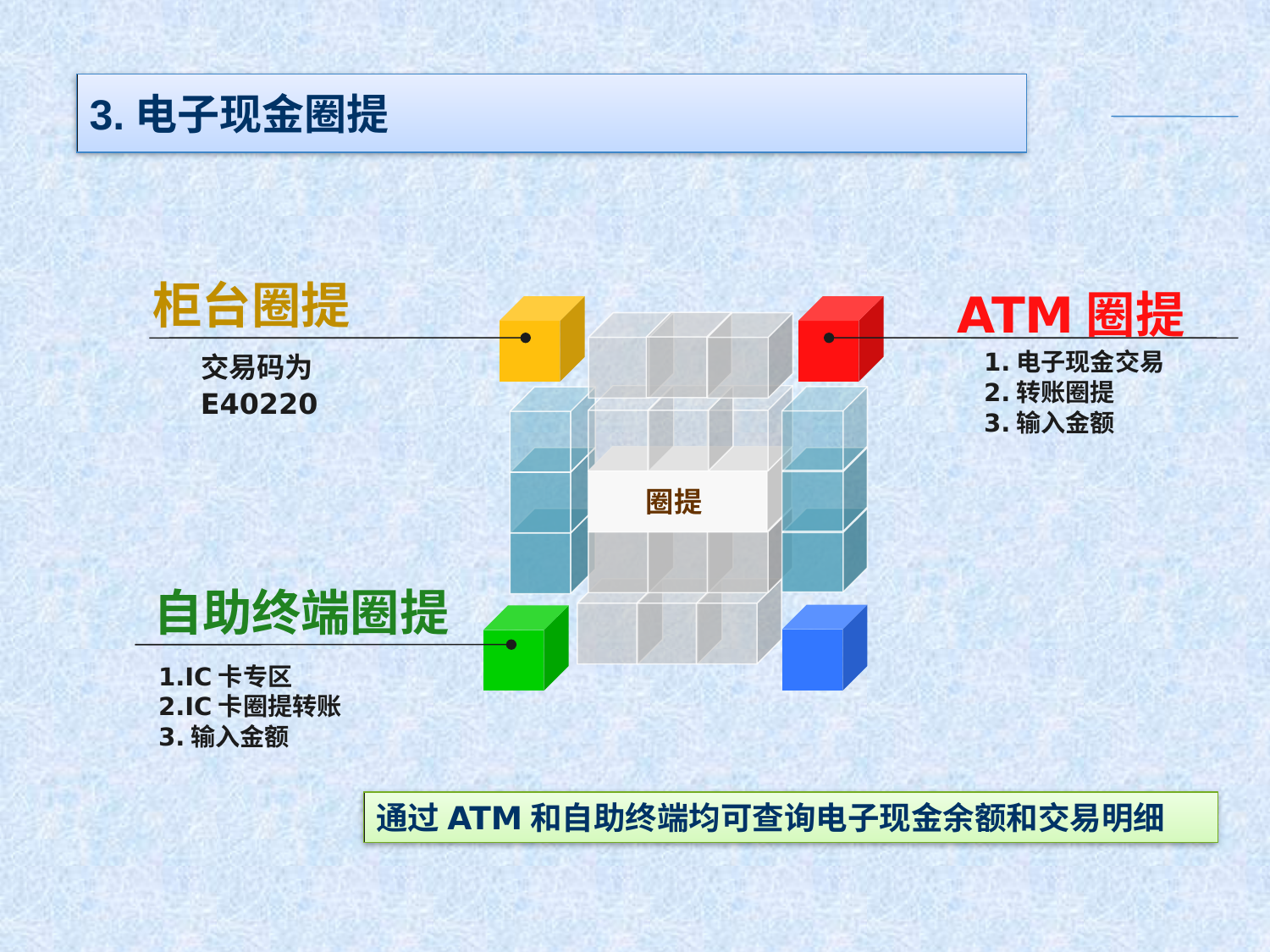

# 3.电子现金圈提
柜台圈提
   ATM圈提

 交易码为
  E40220

1.电子现金交易
2.转账圈提
3.输入金额

圈提

自助终端圈提

1.IC卡专区
2.IC卡圈提转账
3.输入金额

通过ATM和自助终端均可查询电子现金余额和交易明细